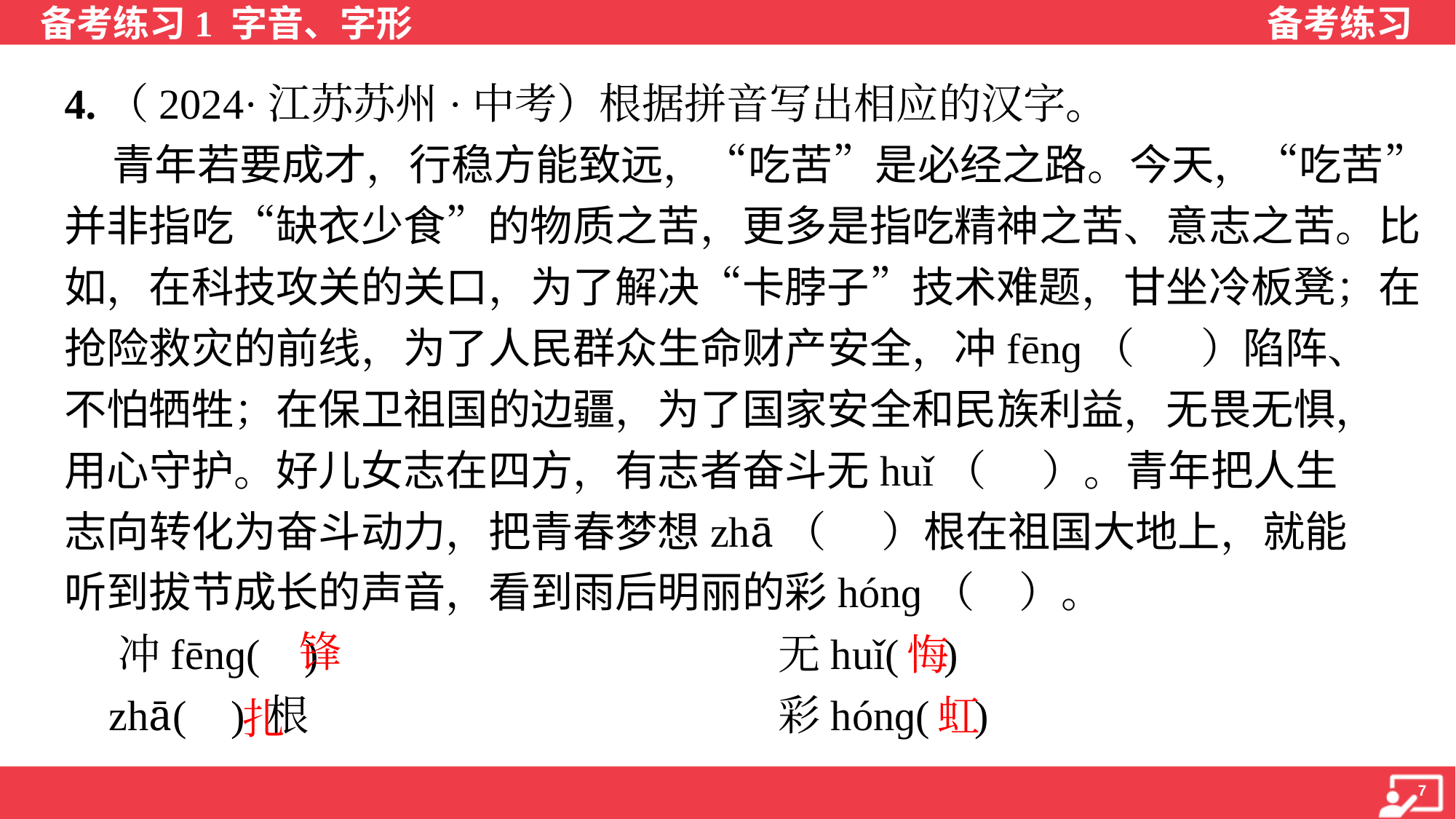

4.（2024·江苏苏州·中考）根据拼音写出相应的汉字。
    青年若要成才，行稳方能致远，“吃苦”是必经之路。今天，“吃苦”
并非指吃“缺衣少食”的物质之苦，更多是指吃精神之苦、意志之苦。比
如，在科技攻关的关口，为了解决“卡脖子”技术难题，甘坐冷板凳；在
抢险救灾的前线，为了人民群众生命财产安全，冲fēnɡ（      ）陷阵、
不怕牺牲；在保卫祖国的边疆，为了国家安全和民族利益，无畏无惧，
用心守护。好儿女志在四方，有志者奋斗无huǐ（     ）。青年把人生
志向转化为奋斗动力，把青春梦想zhā（     ）根在祖国大地上，就能
听到拔节成长的声音，看到雨后明丽的彩hónɡ（    ）。
    冲fēnɡ(    ) 	无huǐ(    )
    zhā(    ) 根	彩hónɡ(    )
锋
悔
虹
扎